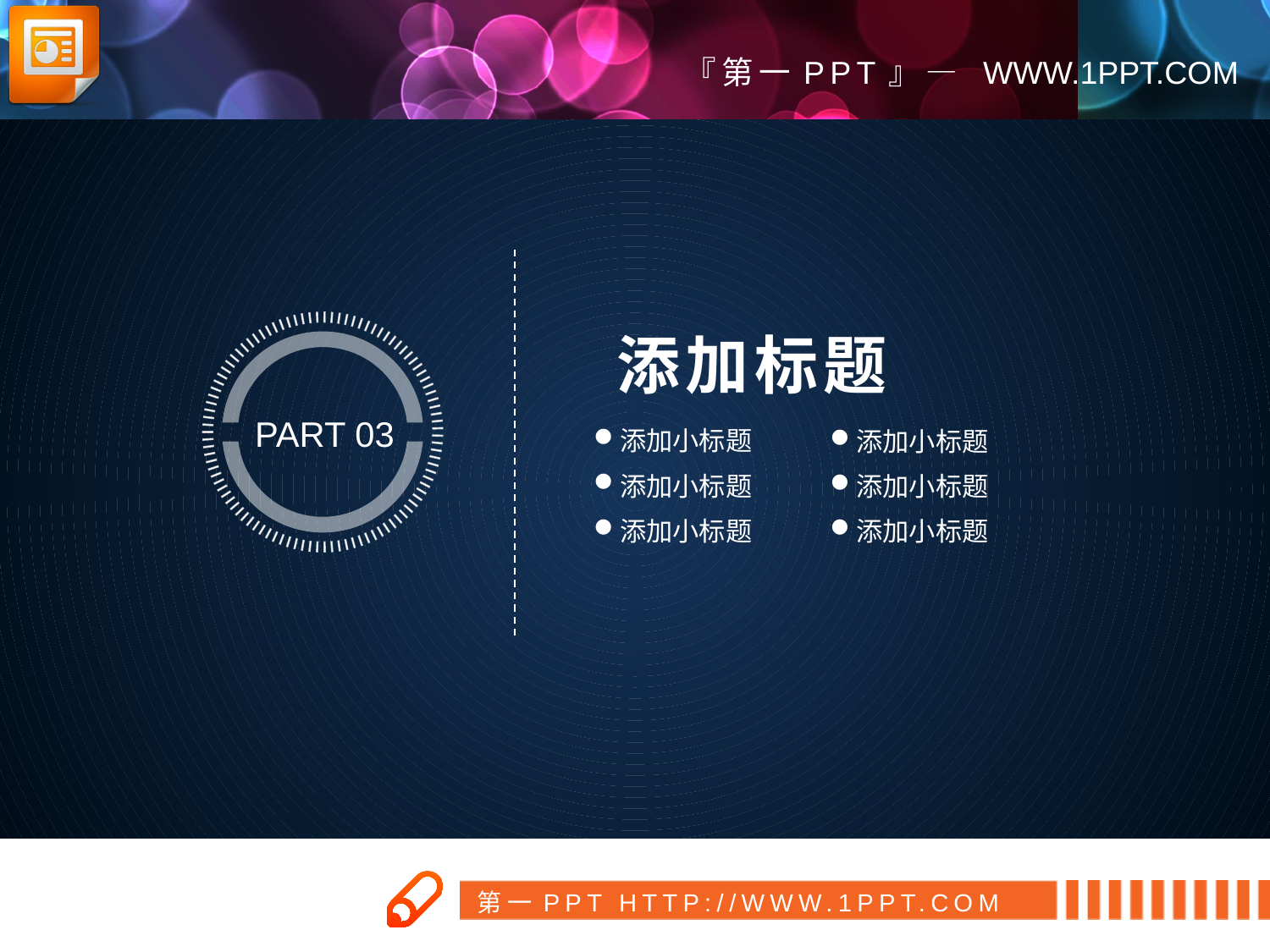

添加标题

PART 03
添加小标题
添加小标题
添加小标题
添加小标题
添加小标题
添加小标题